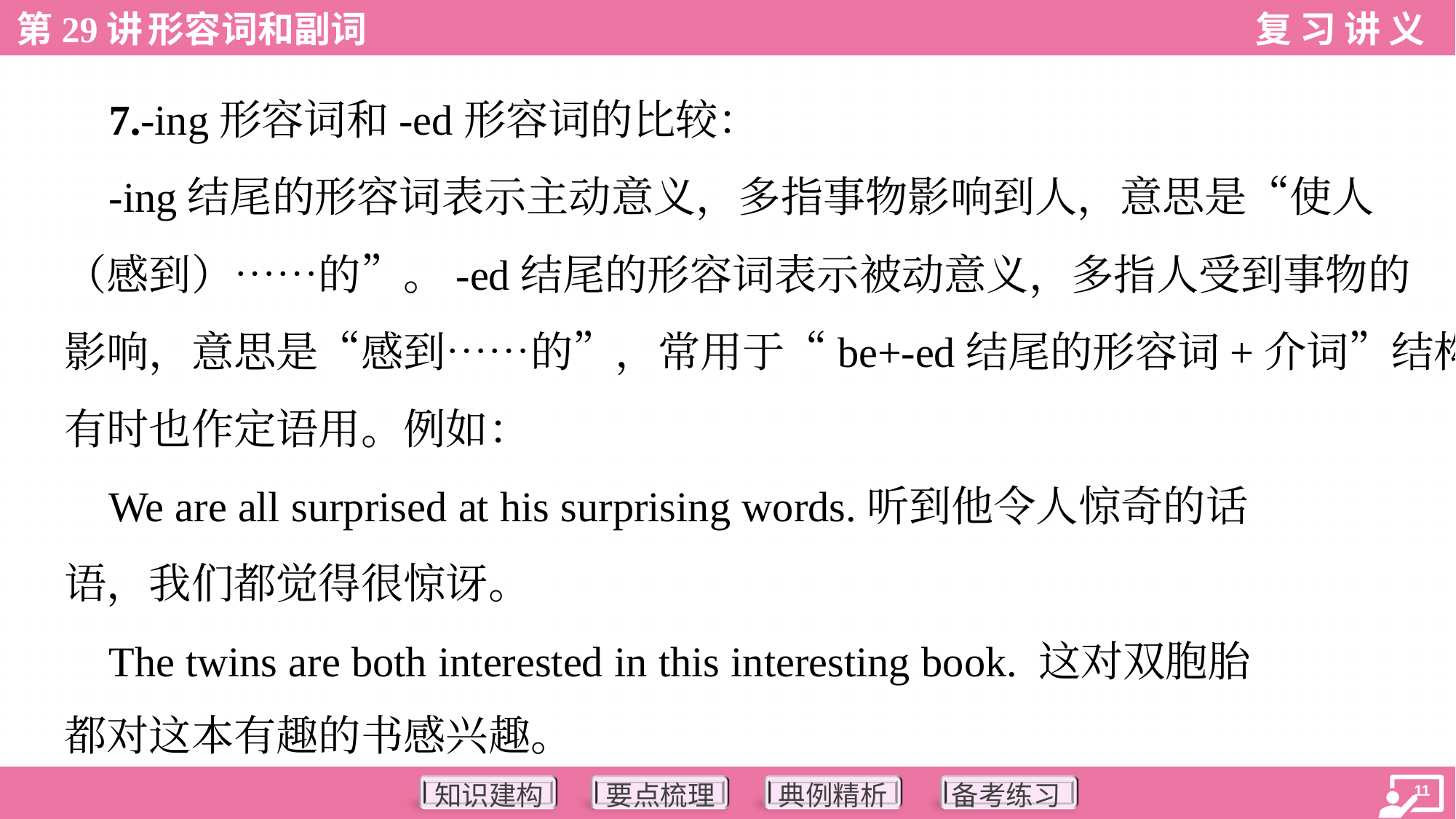

7.-ing形容词和-ed形容词的比较：
    -ing结尾的形容词表示主动意义，多指事物影响到人，意思是“使人
（感到）……的”。-ed结尾的形容词表示被动意义，多指人受到事物的
影响，意思是“感到……的”，常用于“be+-ed结尾的形容词+介词”结构，
有时也作定语用。例如：
    We are all surprised at his surprising words.听到他令人惊奇的话
语，我们都觉得很惊讶。
    The twins are both interested in this interesting book. 这对双胞胎
都对这本有趣的书感兴趣。